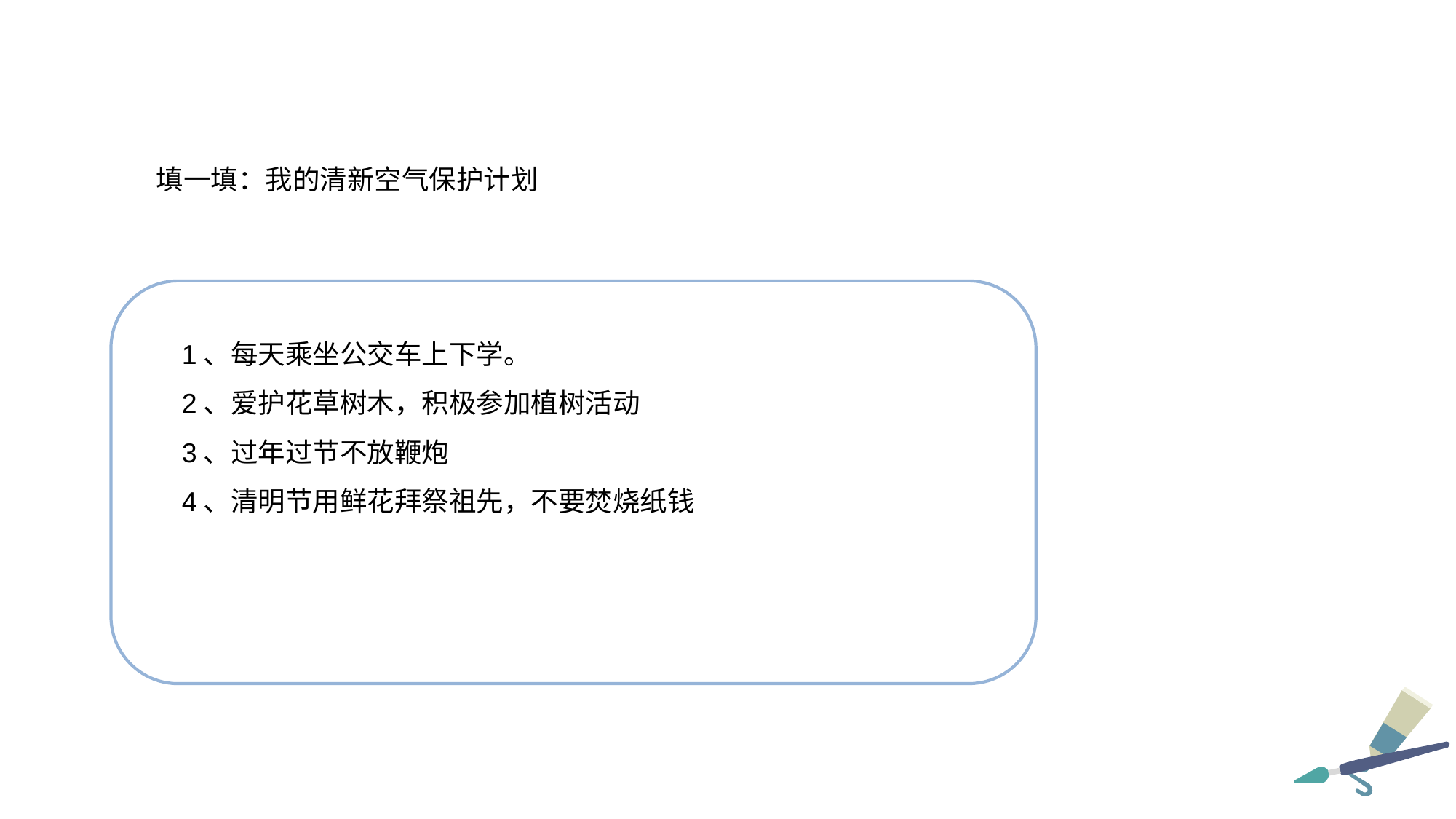

填一填：我的清新空气保护计划

1、每天乘坐公交车上下学。
2、爱护花草树木，积极参加植树活动
3、过年过节不放鞭炮
4、清明节用鲜花拜祭祖先，不要焚烧纸钱